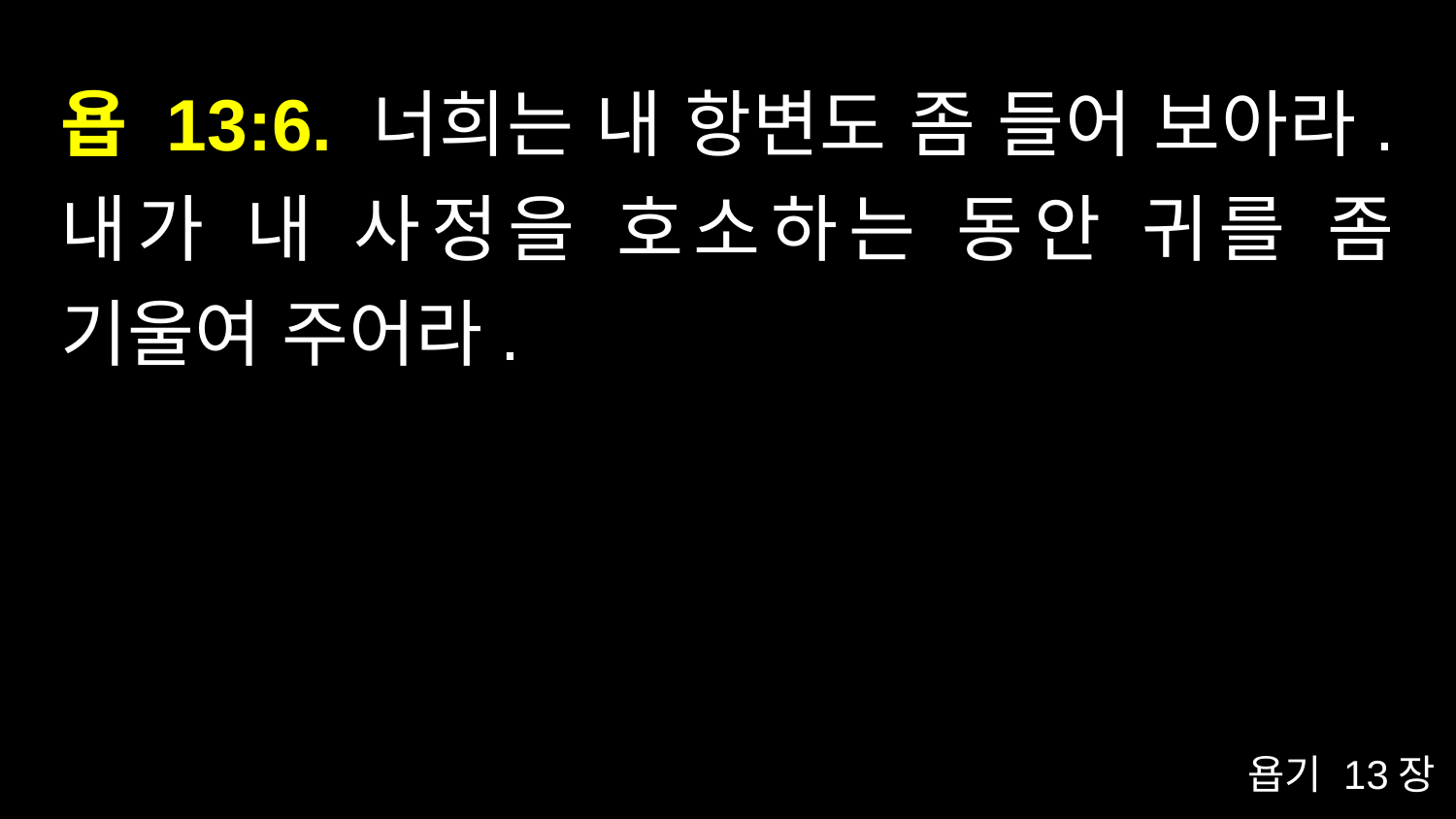

# 욥 13:6. 너희는 내 항변도 좀 들어 보아라. 내가 내 사정을 호소하는 동안 귀를 좀 기울여 주어라.
욥기 13장